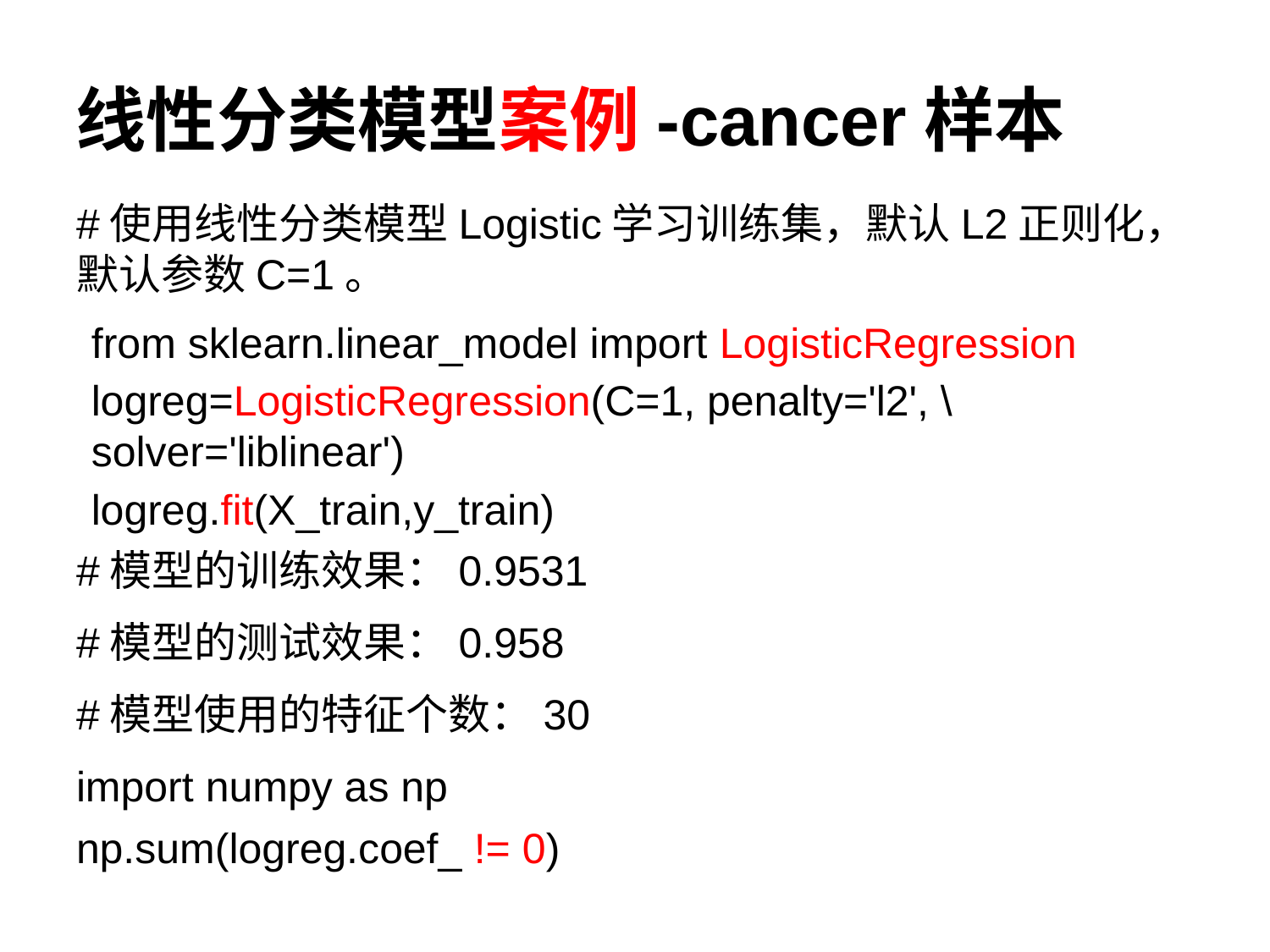

# 线性分类模型案例-cancer样本
#使用线性分类模型Logistic学习训练集，默认L2正则化，默认参数C=1。
from sklearn.linear_model import LogisticRegression
logreg=LogisticRegression(C=1, penalty='l2', \ 	solver='liblinear')
logreg.fit(X_train,y_train)
#模型的训练效果：0.9531
#模型的测试效果：0.958
#模型使用的特征个数：30
import numpy as np
np.sum(logreg.coef_ != 0)